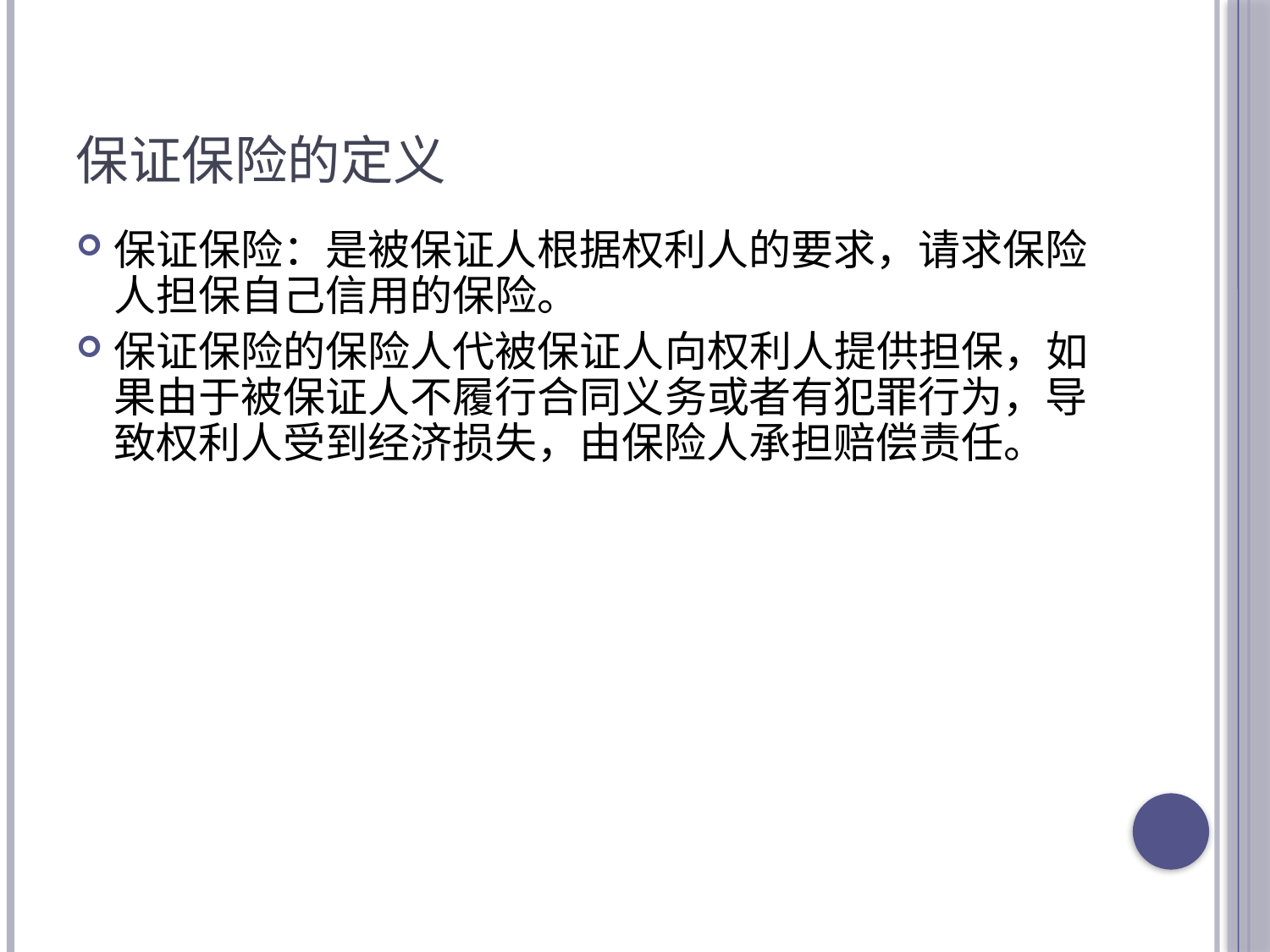

# 保证保险的定义
保证保险：是被保证人根据权利人的要求，请求保险人担保自己信用的保险。
保证保险的保险人代被保证人向权利人提供担保，如果由于被保证人不履行合同义务或者有犯罪行为，导致权利人受到经济损失，由保险人承担赔偿责任。